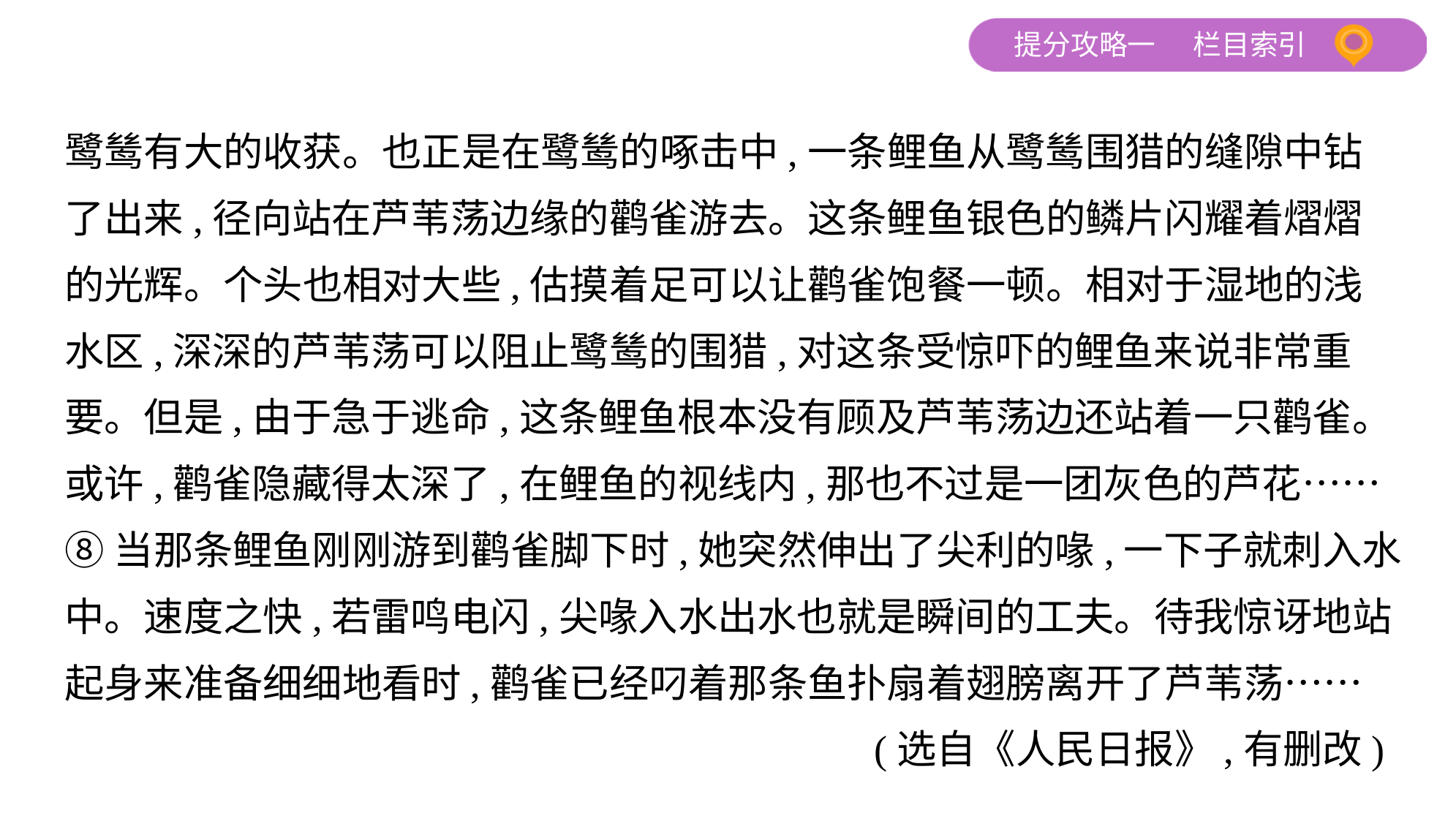

鹭鸶有大的收获。也正是在鹭鸶的啄击中,一条鲤鱼从鹭鸶围猎的缝隙中钻
了出来,径向站在芦苇荡边缘的鹳雀游去。这条鲤鱼银色的鳞片闪耀着熠熠
的光辉。个头也相对大些,估摸着足可以让鹳雀饱餐一顿。相对于湿地的浅
水区,深深的芦苇荡可以阻止鹭鸶的围猎,对这条受惊吓的鲤鱼来说非常重
要。但是,由于急于逃命,这条鲤鱼根本没有顾及芦苇荡边还站着一只鹳雀。
或许,鹳雀隐藏得太深了,在鲤鱼的视线内,那也不过是一团灰色的芦花……
⑧当那条鲤鱼刚刚游到鹳雀脚下时,她突然伸出了尖利的喙,一下子就刺入水
中。速度之快,若雷鸣电闪,尖喙入水出水也就是瞬间的工夫。待我惊讶地站
起身来准备细细地看时,鹳雀已经叼着那条鱼扑扇着翅膀离开了芦苇荡……
                                                                                  (选自《人民日报》,有删改)